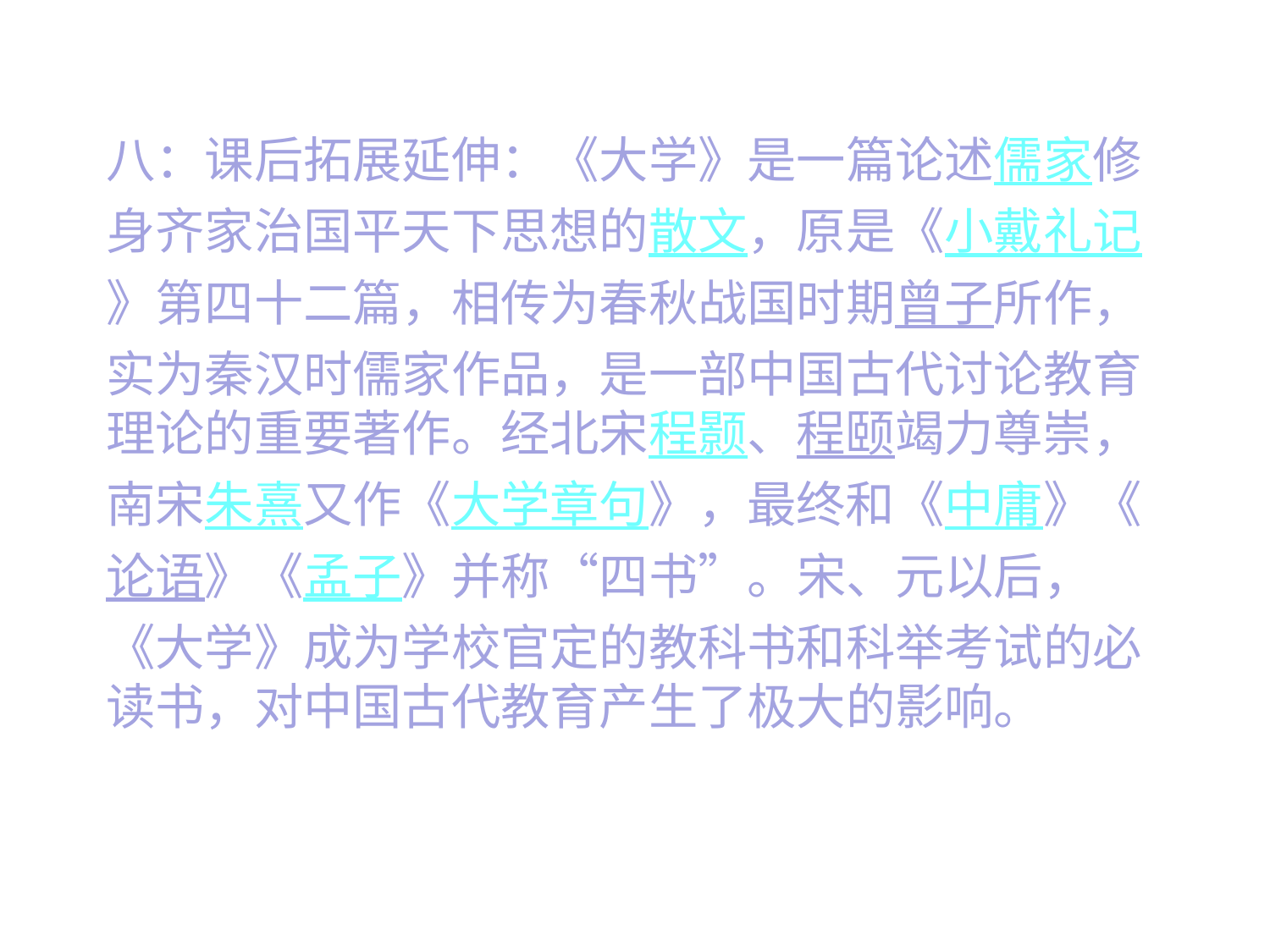

八：课后拓展延伸：《大学》是一篇论述儒家修身齐家治国平天下思想的散文，原是《小戴礼记》第四十二篇，相传为春秋战国时期曾子所作，实为秦汉时儒家作品，是一部中国古代讨论教育理论的重要著作。经北宋程颢、程颐竭力尊崇，南宋朱熹又作《大学章句》，最终和《中庸》《论语》《孟子》并称“四书”。宋、元以后，《大学》成为学校官定的教科书和科举考试的必读书，对中国古代教育产生了极大的影响。